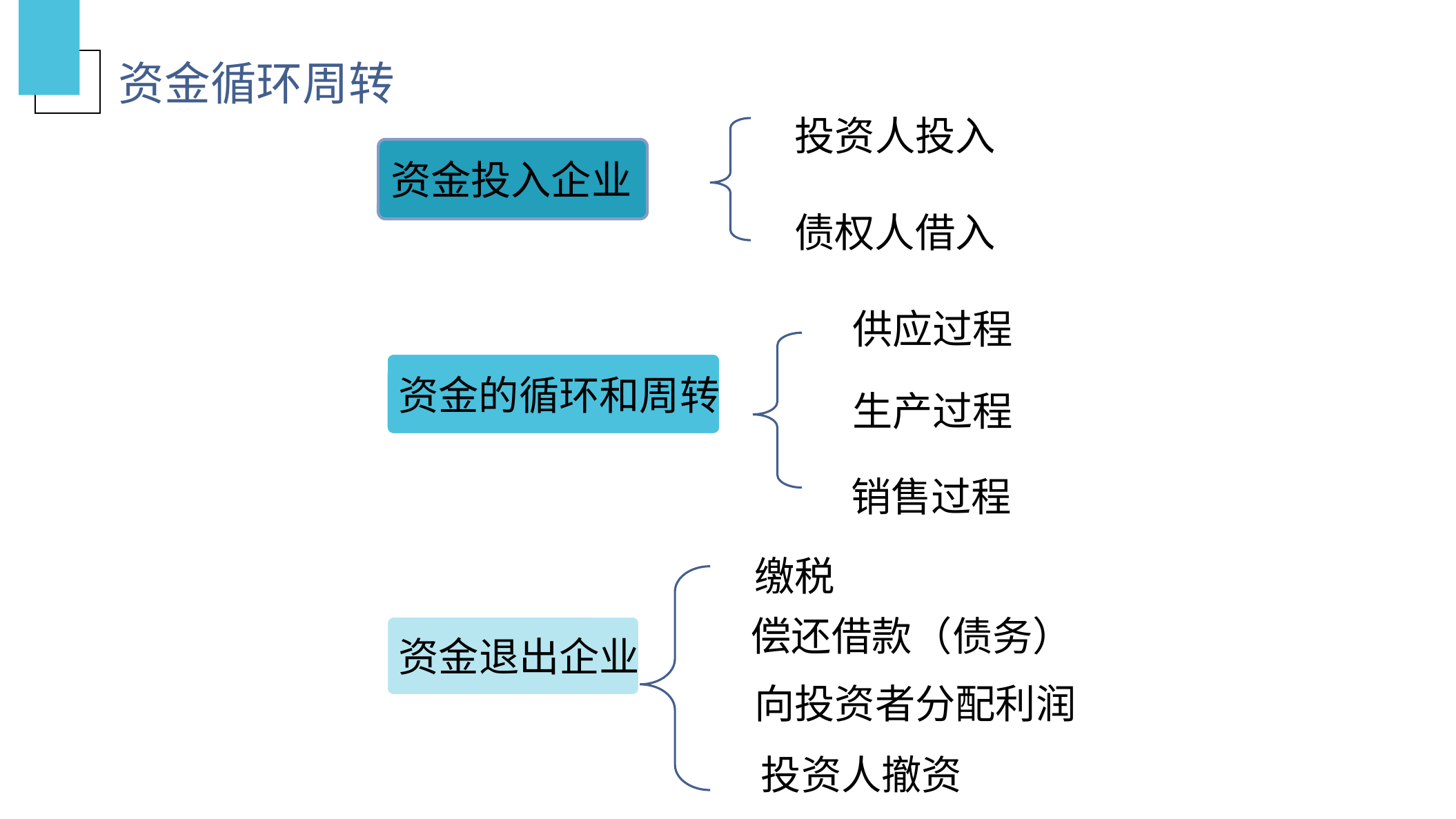

资金循环周转
投资人投入

资金投入企业
债权人借入
供应过程

资金的循环和周转
生产过程
销售过程
缴税

资金退出企业
偿还借款（债务）
向投资者分配利润
投资人撤资